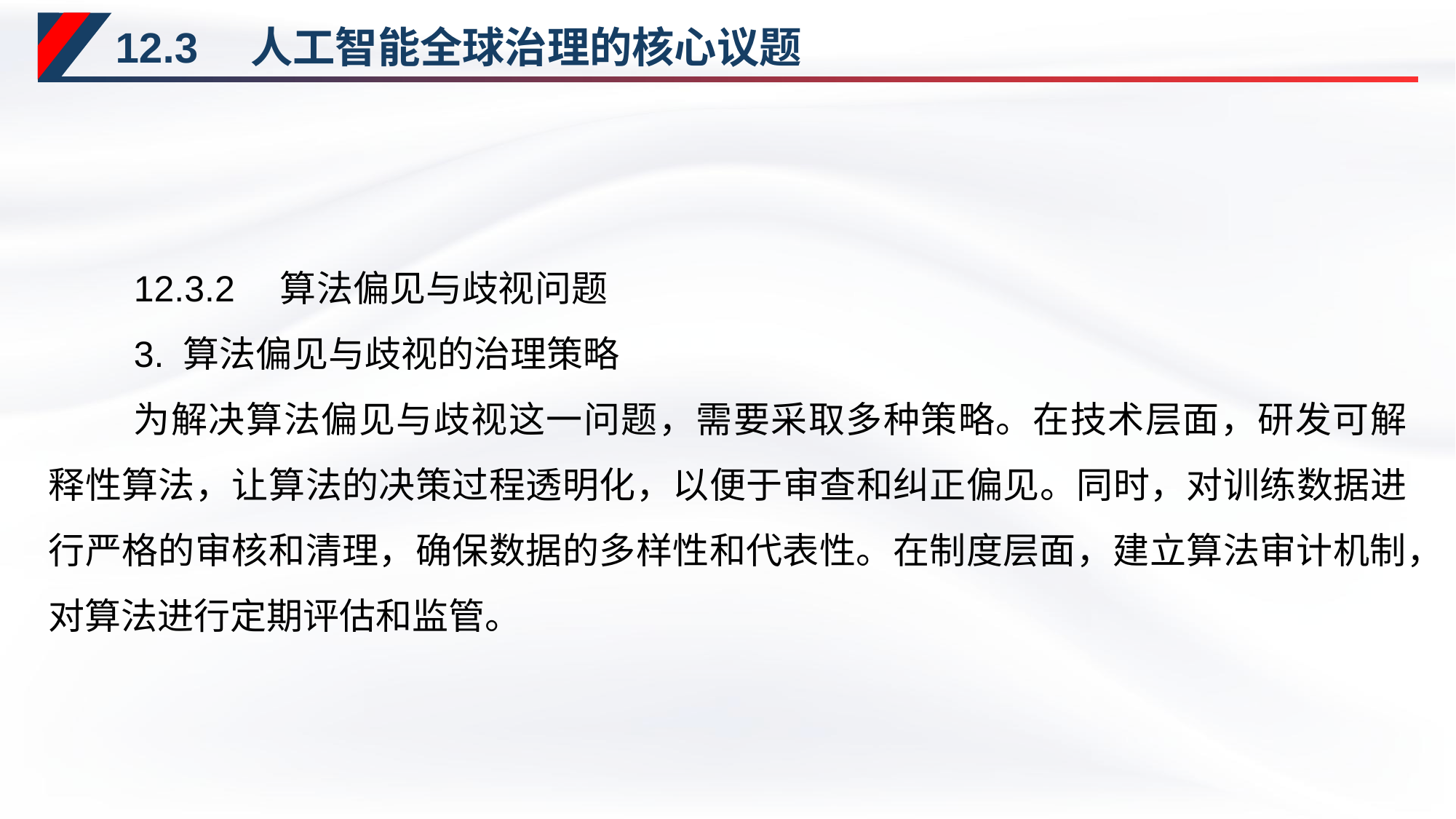

# 12.3　人工智能全球治理的核心议题
12.3.2　算法偏见与歧视问题
3. 算法偏见与歧视的治理策略
为解决算法偏见与歧视这一问题，需要采取多种策略。在技术层面，研发可解释性算法，让算法的决策过程透明化，以便于审查和纠正偏见。同时，对训练数据进行严格的审核和清理，确保数据的多样性和代表性。在制度层面，建立算法审计机制，对算法进行定期评估和监管。